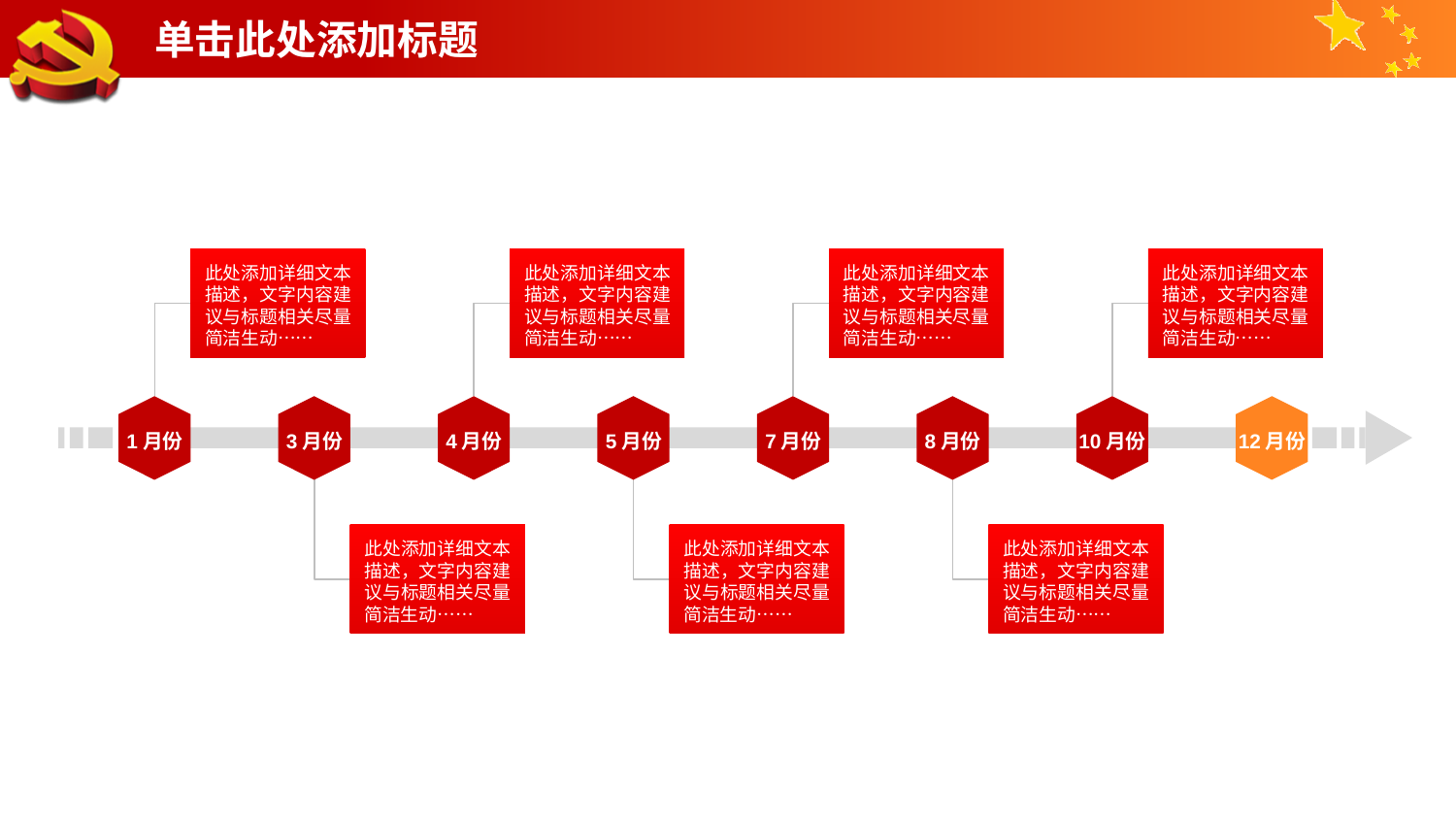

# 单击此处添加标题

此处添加详细文本描述，文字内容建议与标题相关尽量简洁生动……

此处添加详细文本描述，文字内容建议与标题相关尽量简洁生动……

此处添加详细文本描述，文字内容建议与标题相关尽量简洁生动……

此处添加详细文本描述，文字内容建议与标题相关尽量简洁生动……

1月份

3月份

4月份

5月份

7月份

8月份

10月份

12月份

此处添加详细文本描述，文字内容建议与标题相关尽量简洁生动……

此处添加详细文本描述，文字内容建议与标题相关尽量简洁生动……

此处添加详细文本描述，文字内容建议与标题相关尽量简洁生动……